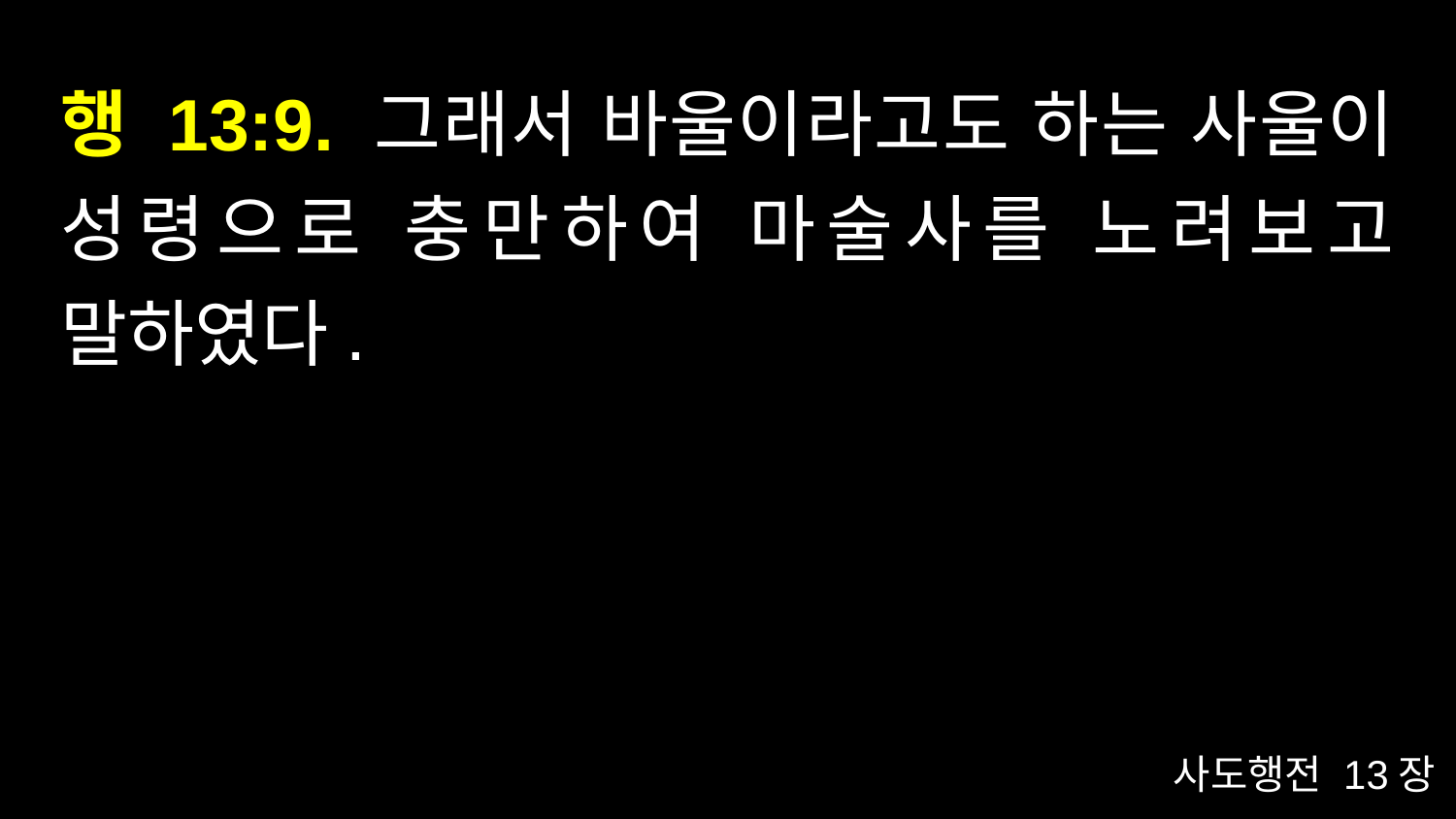

# 행 13:9. 그래서 바울이라고도 하는 사울이 성령으로 충만하여 마술사를 노려보고 말하였다.
사도행전 13장